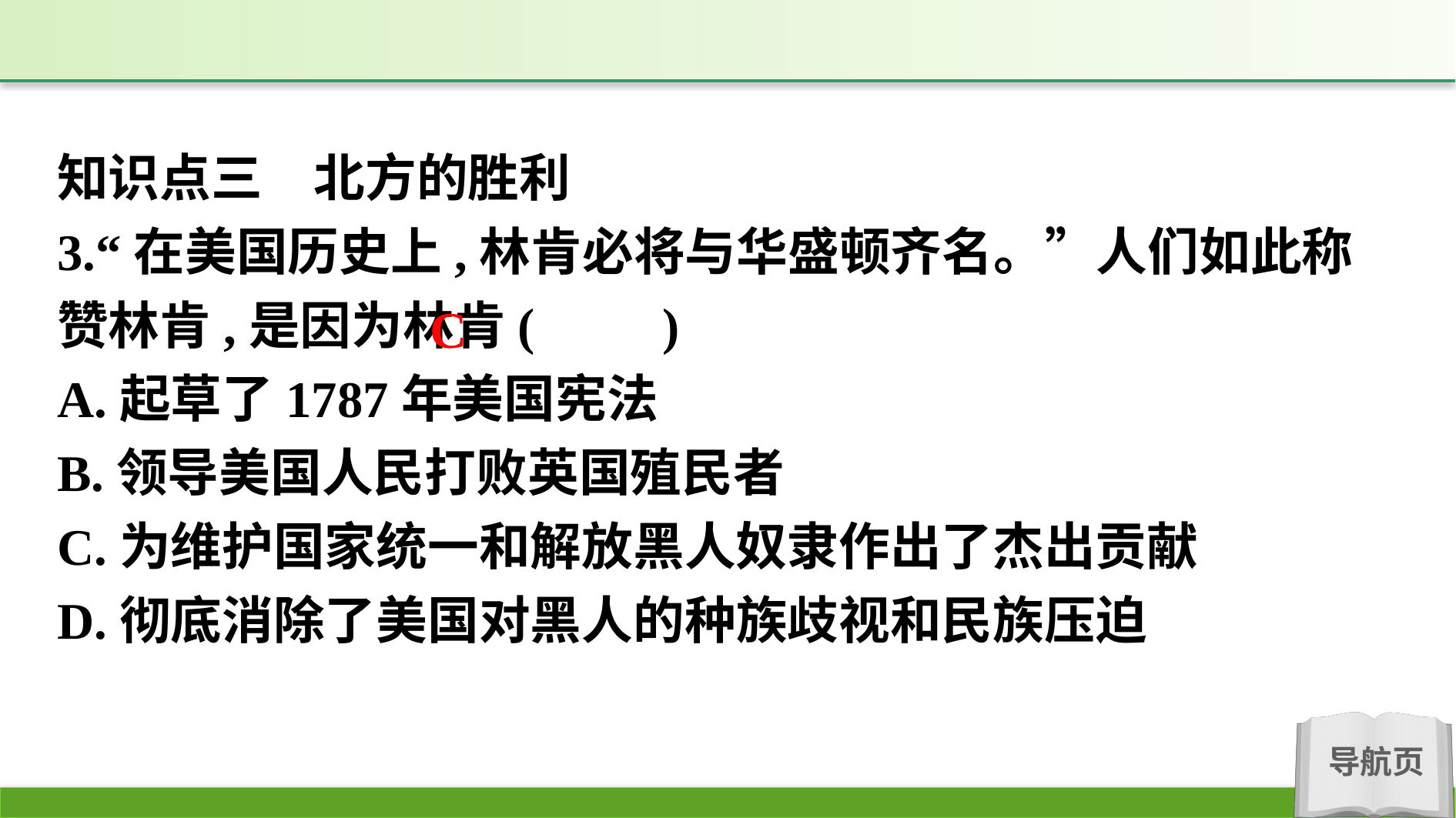

知识点三　北方的胜利
3.“在美国历史上,林肯必将与华盛顿齐名。”人们如此称赞林肯,是因为林肯(　　)
A.起草了1787年美国宪法
B.领导美国人民打败英国殖民者
C.为维护国家统一和解放黑人奴隶作出了杰出贡献
D.彻底消除了美国对黑人的种族歧视和民族压迫
C